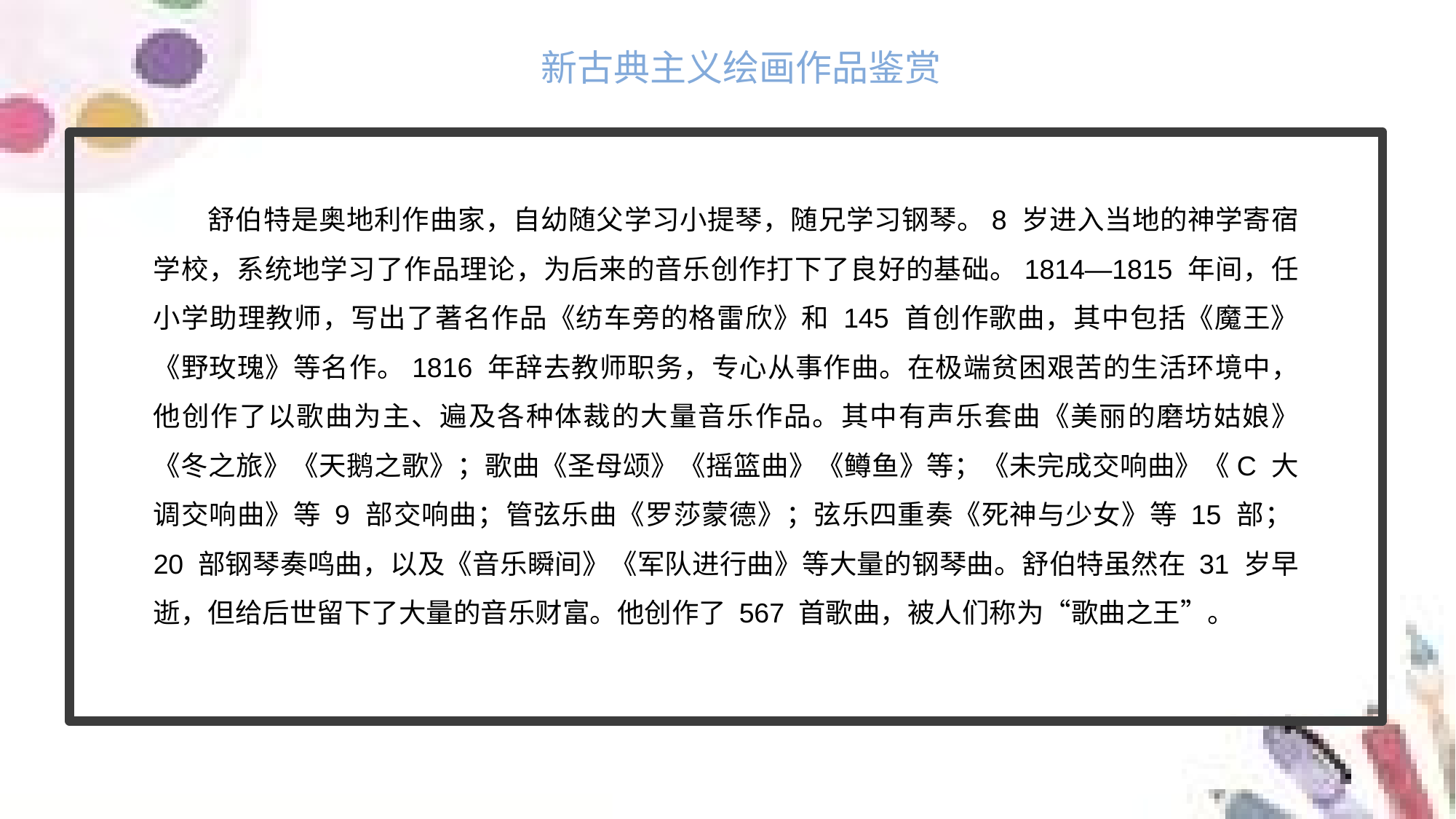

新古典主义绘画作品鉴赏

舒伯特是奥地利作曲家，自幼随父学习小提琴，随兄学习钢琴。8 岁进入当地的神学寄宿学校，系统地学习了作品理论，为后来的音乐创作打下了良好的基础。1814—1815 年间，任小学助理教师，写出了著名作品《纺车旁的格雷欣》和 145 首创作歌曲，其中包括《魔王》《野玫瑰》等名作。1816 年辞去教师职务，专心从事作曲。在极端贫困艰苦的生活环境中，他创作了以歌曲为主、遍及各种体裁的大量音乐作品。其中有声乐套曲《美丽的磨坊姑娘》《冬之旅》《天鹅之歌》；歌曲《圣母颂》《摇篮曲》《鳟鱼》等；《未完成交响曲》《C 大调交响曲》等 9 部交响曲；管弦乐曲《罗莎蒙德》；弦乐四重奏《死神与少女》等 15 部；20 部钢琴奏鸣曲，以及《音乐瞬间》《军队进行曲》等大量的钢琴曲。舒伯特虽然在 31 岁早逝，但给后世留下了大量的音乐财富。他创作了 567 首歌曲，被人们称为“歌曲之王”。
13